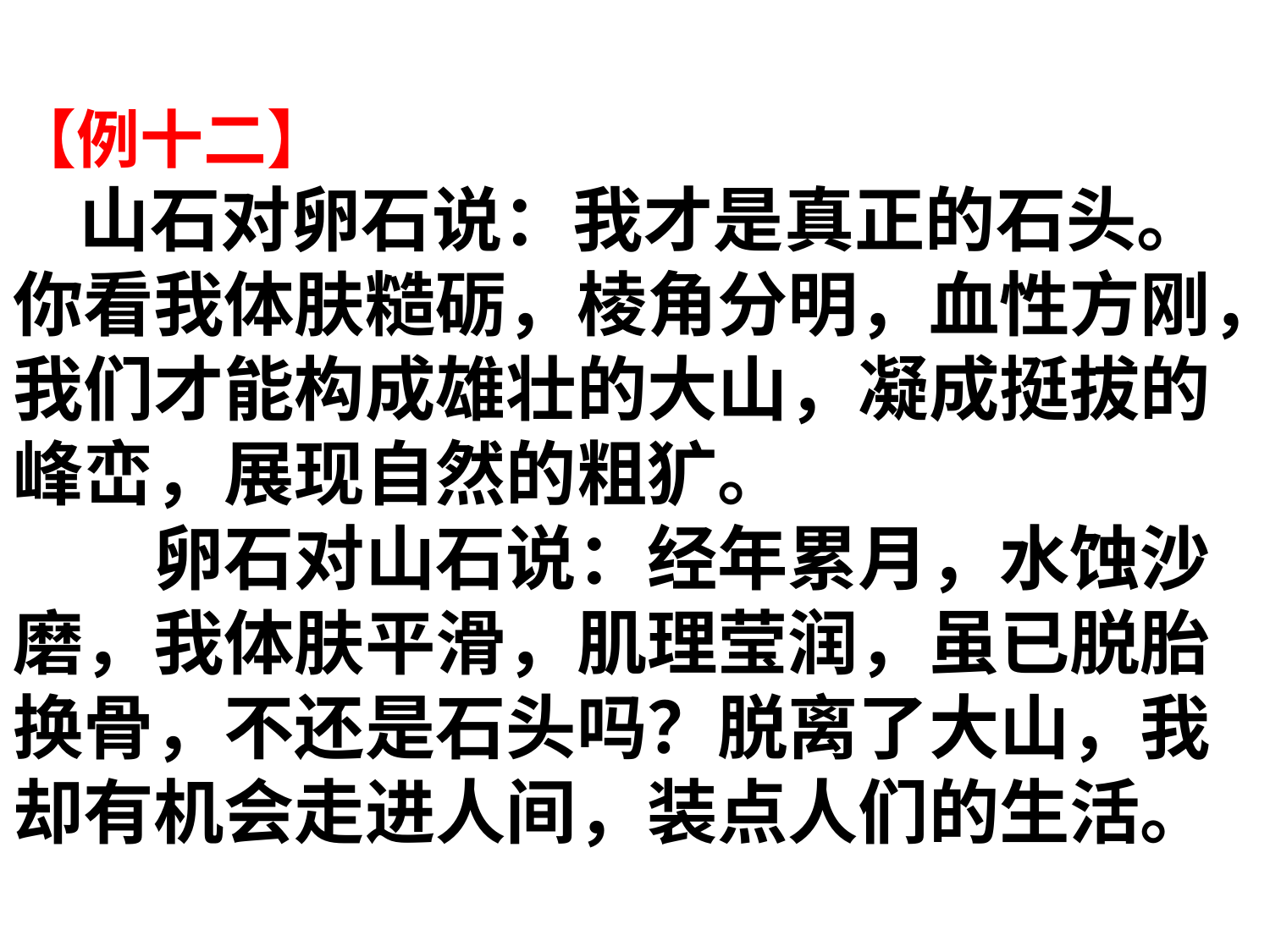

# 【例十二】 山石对卵石说：我才是真正的石头。你看我体肤糙砺，棱角分明，血性方刚，我们才能构成雄壮的大山，凝成挺拔的峰峦，展现自然的粗犷。 　　卵石对山石说：经年累月，水蚀沙磨，我体肤平滑，肌理莹润，虽已脱胎换骨，不还是石头吗？脱离了大山，我却有机会走进人间，装点人们的生活。